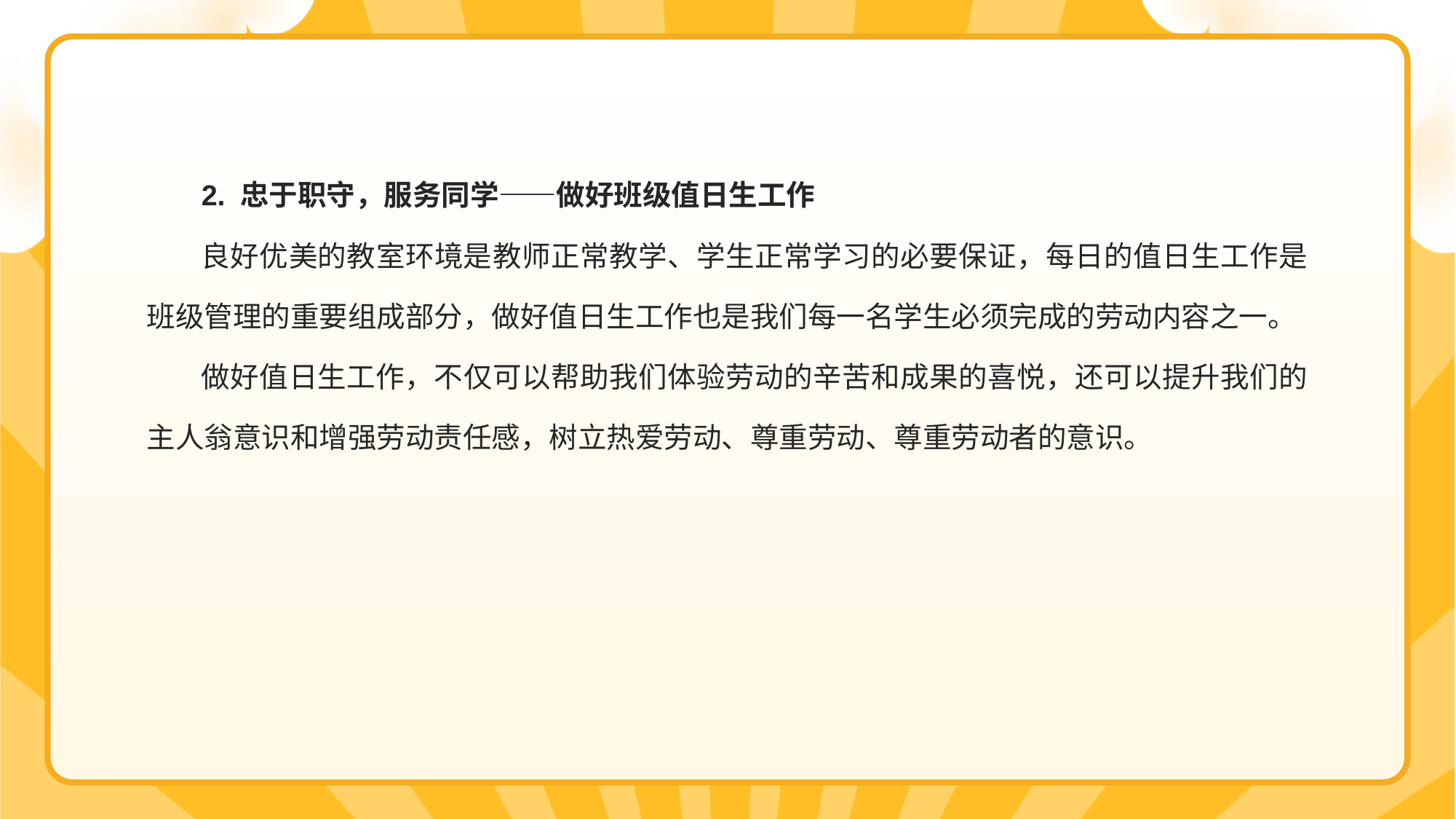

2. 忠于职守，服务同学——做好班级值日生工作
良好优美的教室环境是教师正常教学、学生正常学习的必要保证，每日的值日生工作是班级管理的重要组成部分，做好值日生工作也是我们每一名学生必须完成的劳动内容之一。
做好值日生工作，不仅可以帮助我们体验劳动的辛苦和成果的喜悦，还可以提升我们的主人翁意识和增强劳动责任感，树立热爱劳动、尊重劳动、尊重劳动者的意识。